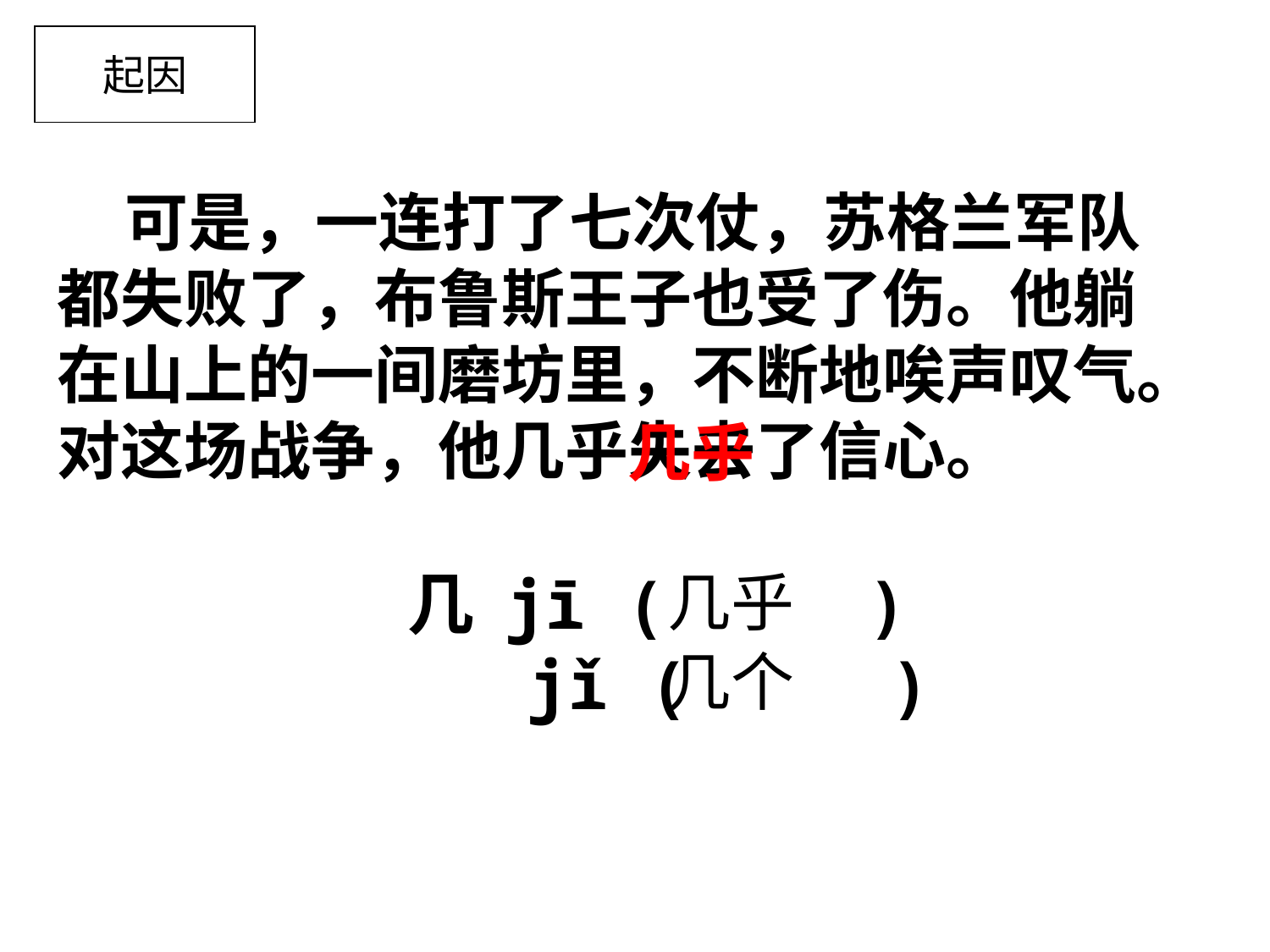

起因
      可是，一连打了七次仗，苏格兰军队都失败了，布鲁斯王子也受了伤。他躺在山上的一间磨坊里，不断地唉声叹气。对这场战争，他几乎失去了信心。
几乎
几 jī (     )
   jǐ (     )
几乎
几个